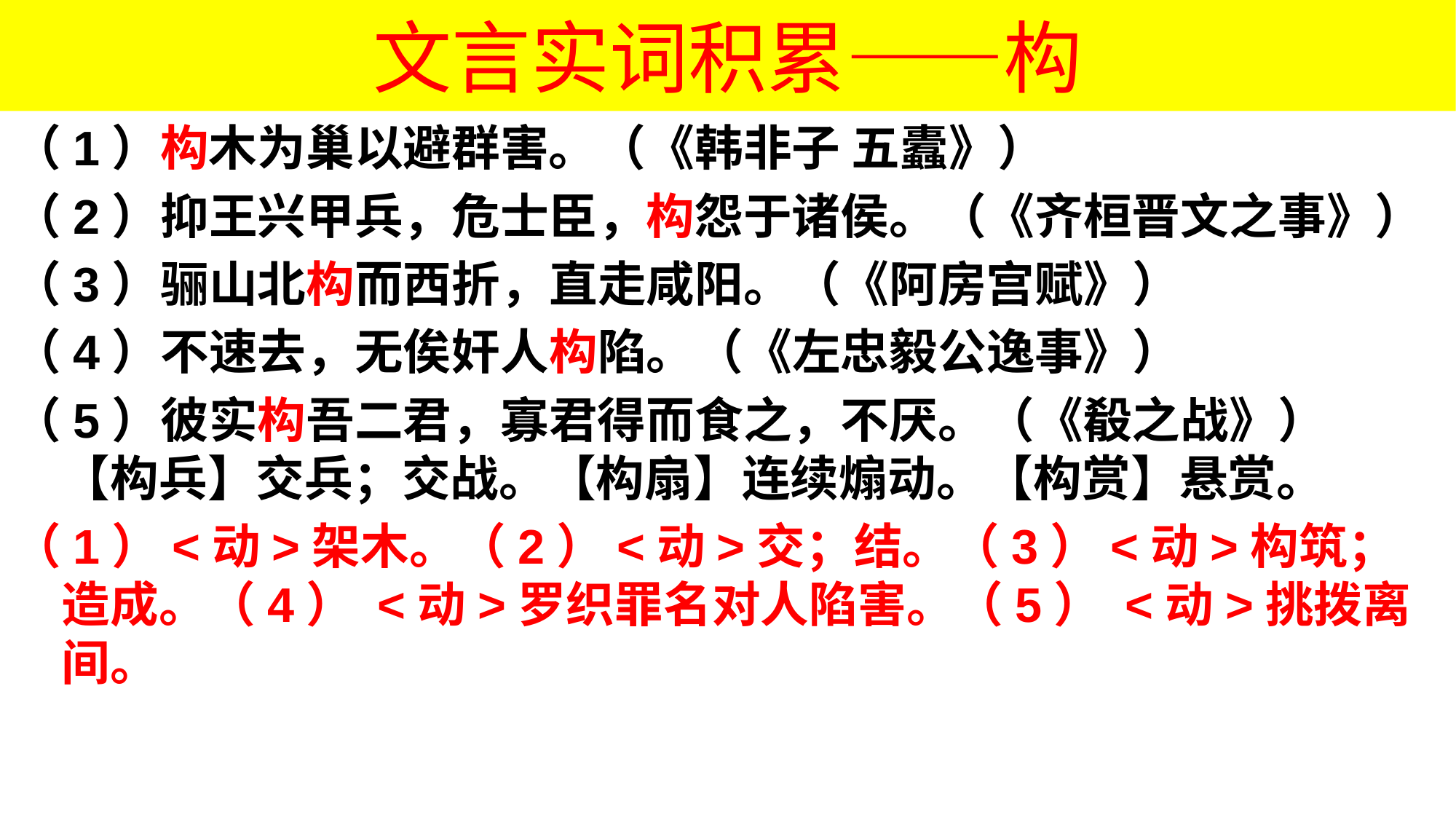

# 文言实词积累——构
（1）构木为巢以避群害。（《韩非子 五蠹》）
（2）抑王兴甲兵，危士臣，构怨于诸侯。（《齐桓晋文之事》）
（3）骊山北构而西折，直走咸阳。（《阿房宫赋》）
（4）不速去，无俟奸人构陷。（《左忠毅公逸事》）
（5）彼实构吾二君，寡君得而食之，不厌。（《殽之战》）
【构兵】交兵；交战。【构扇】连续煽动。【构赏】悬赏。
（1）<动>架木。（2）<动>交；结。（3）<动>构筑；造成。（4） <动>罗织罪名对人陷害。（5） <动>挑拨离间。